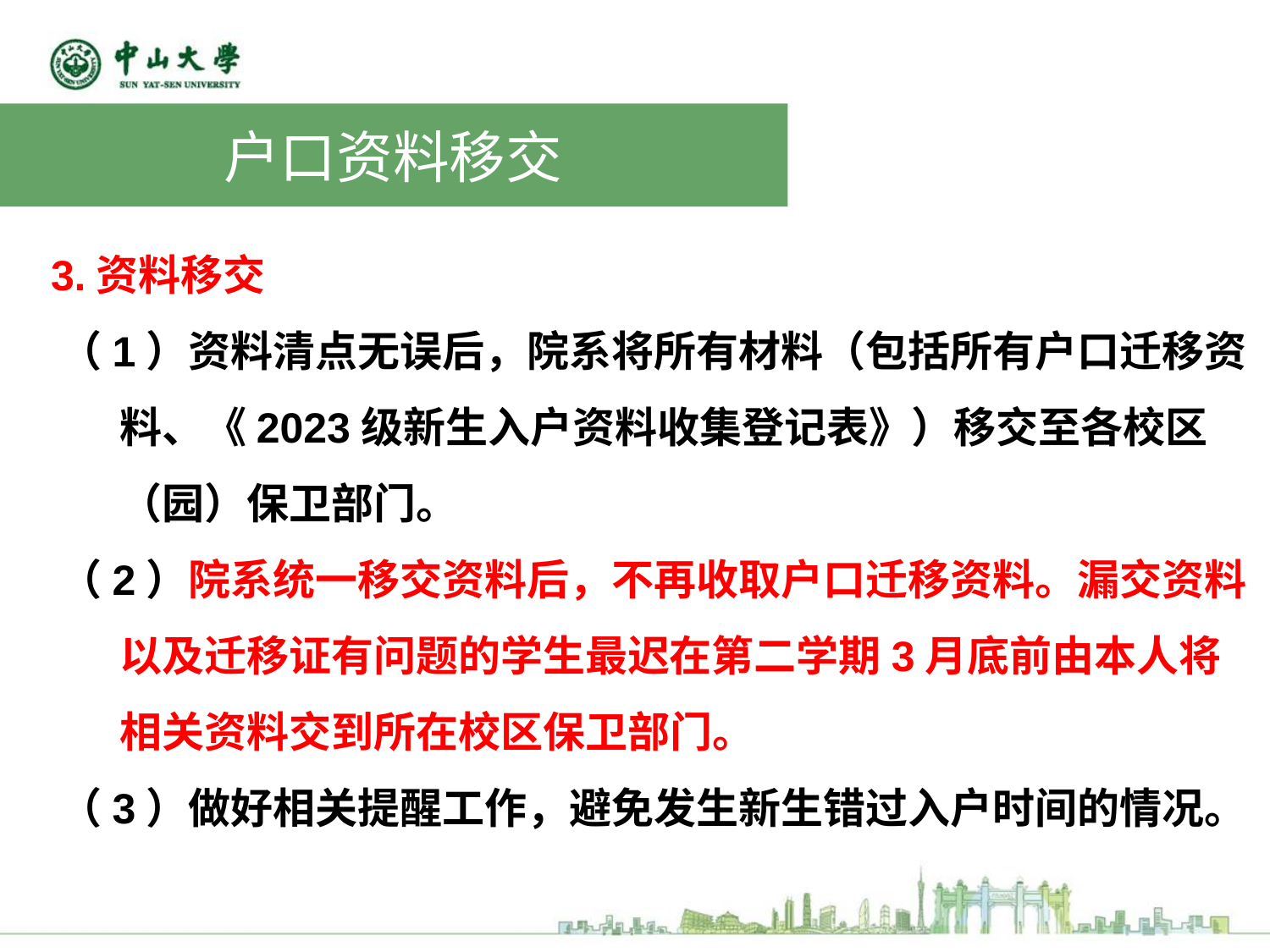

户口资料移交
 3.资料移交
 （1）资料清点无误后，院系将所有材料（包括所有户口迁移资料、《2023级新生入户资料收集登记表》）移交至各校区（园）保卫部门。
 （2）院系统一移交资料后，不再收取户口迁移资料。漏交资料以及迁移证有问题的学生最迟在第二学期3月底前由本人将相关资料交到所在校区保卫部门。
 （3）做好相关提醒工作，避免发生新生错过入户时间的情况。